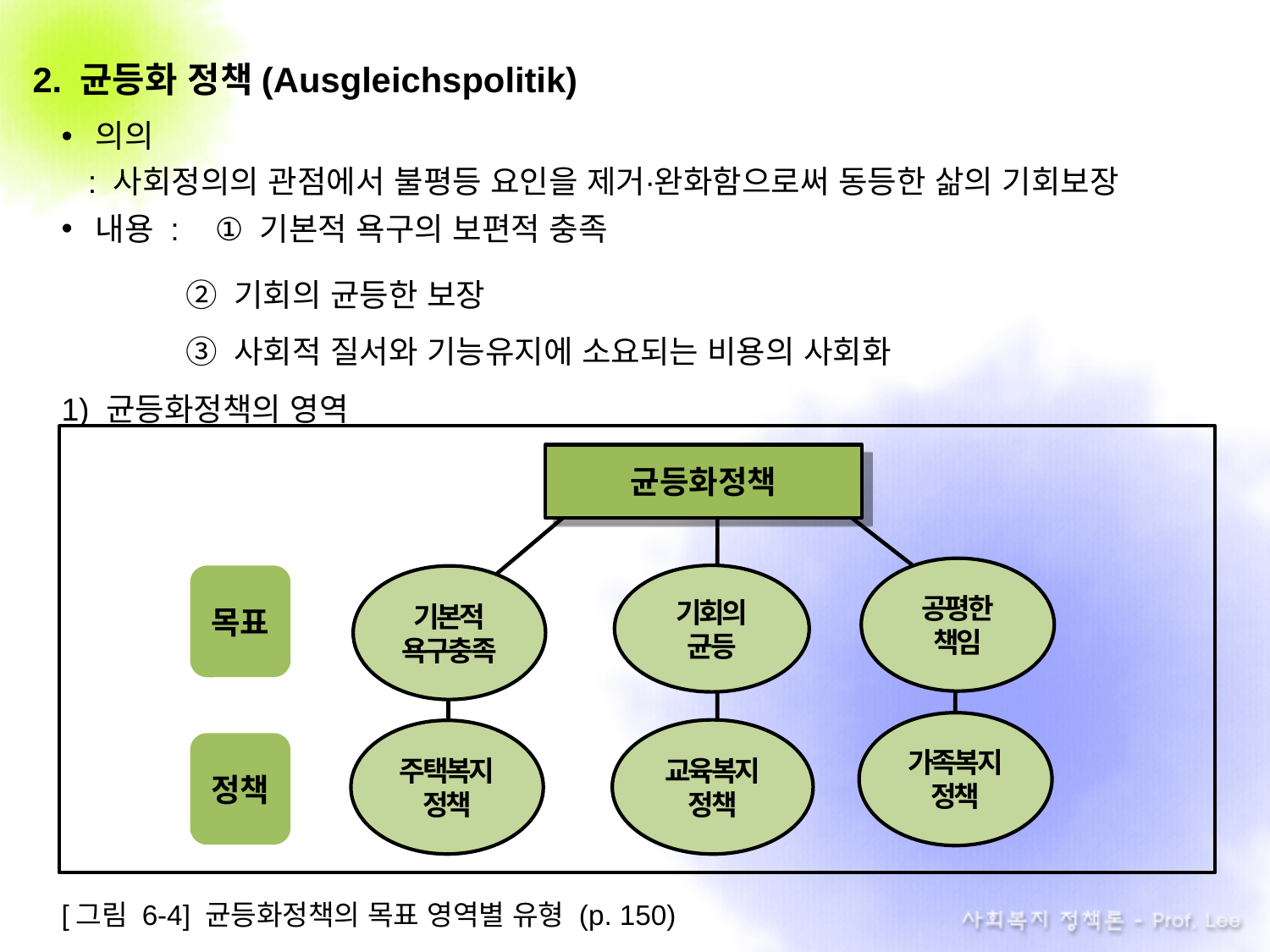

2. 균등화 정책(Ausgleichspolitik)
의의
   : 사회정의의 관점에서 불평등 요인을 제거∙완화함으로써 동등한 삶의 기회보장
내용 : .  ① 기본적 욕구의 보편적 충족
              ② 기회의 균등한 보장
              ③ 사회적 질서와 기능유지에 소요되는 비용의 사회화
1) 균등화정책의 영역

[그림 6-4] 균등화정책의 목표 영역별 유형 (p. 150)

균등화정책
공평한
책임
기회의
균등
기본적
욕구충족
가족복지
정책
교육복지
정책
주택복지
정책
목표
정책